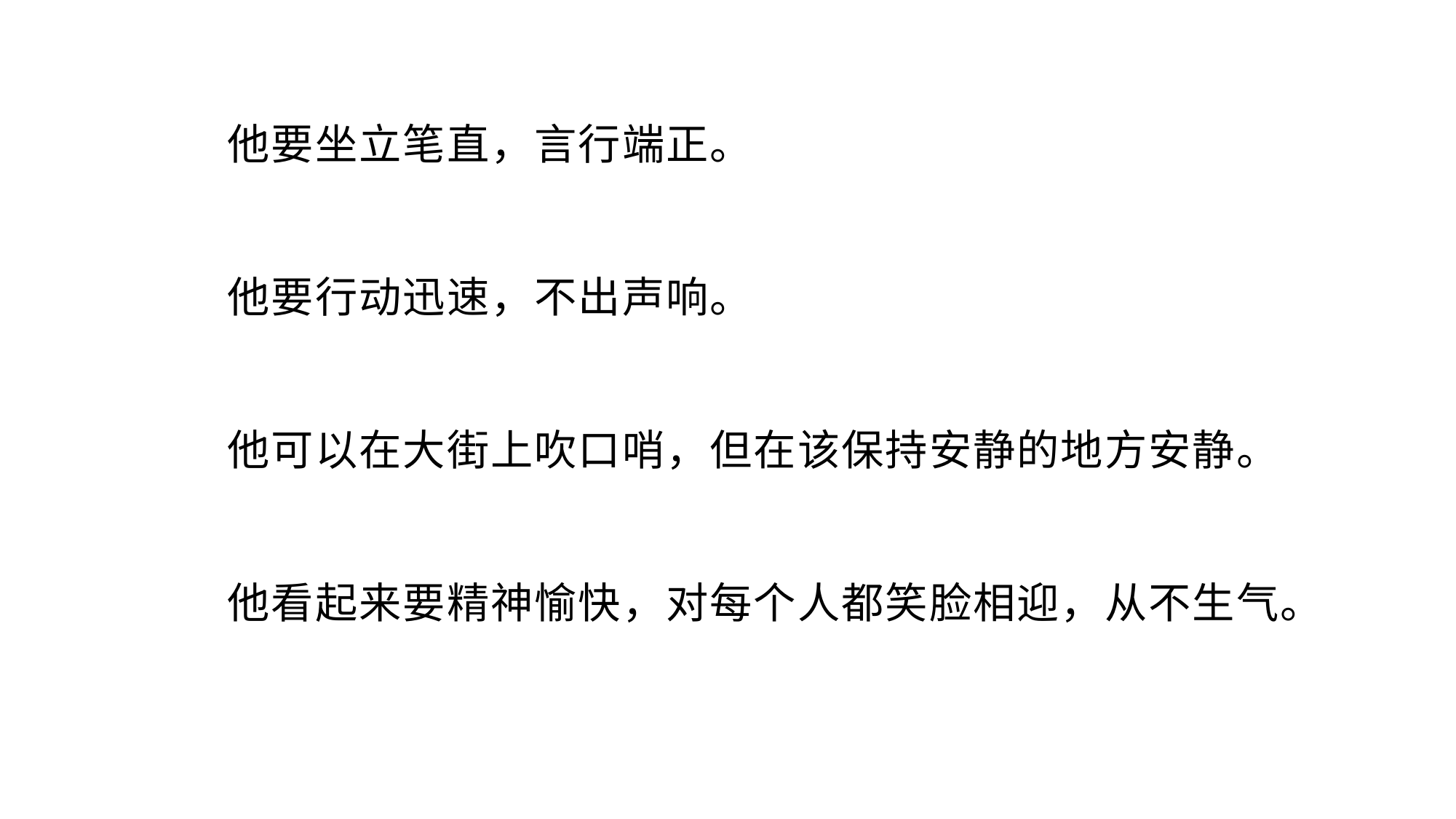

他要坐立笔直，言行端正。
他要行动迅速，不出声响。
他可以在大街上吹口哨，但在该保持安静的地方安静。
他看起来要精神愉快，对每个人都笑脸相迎，从不生气。